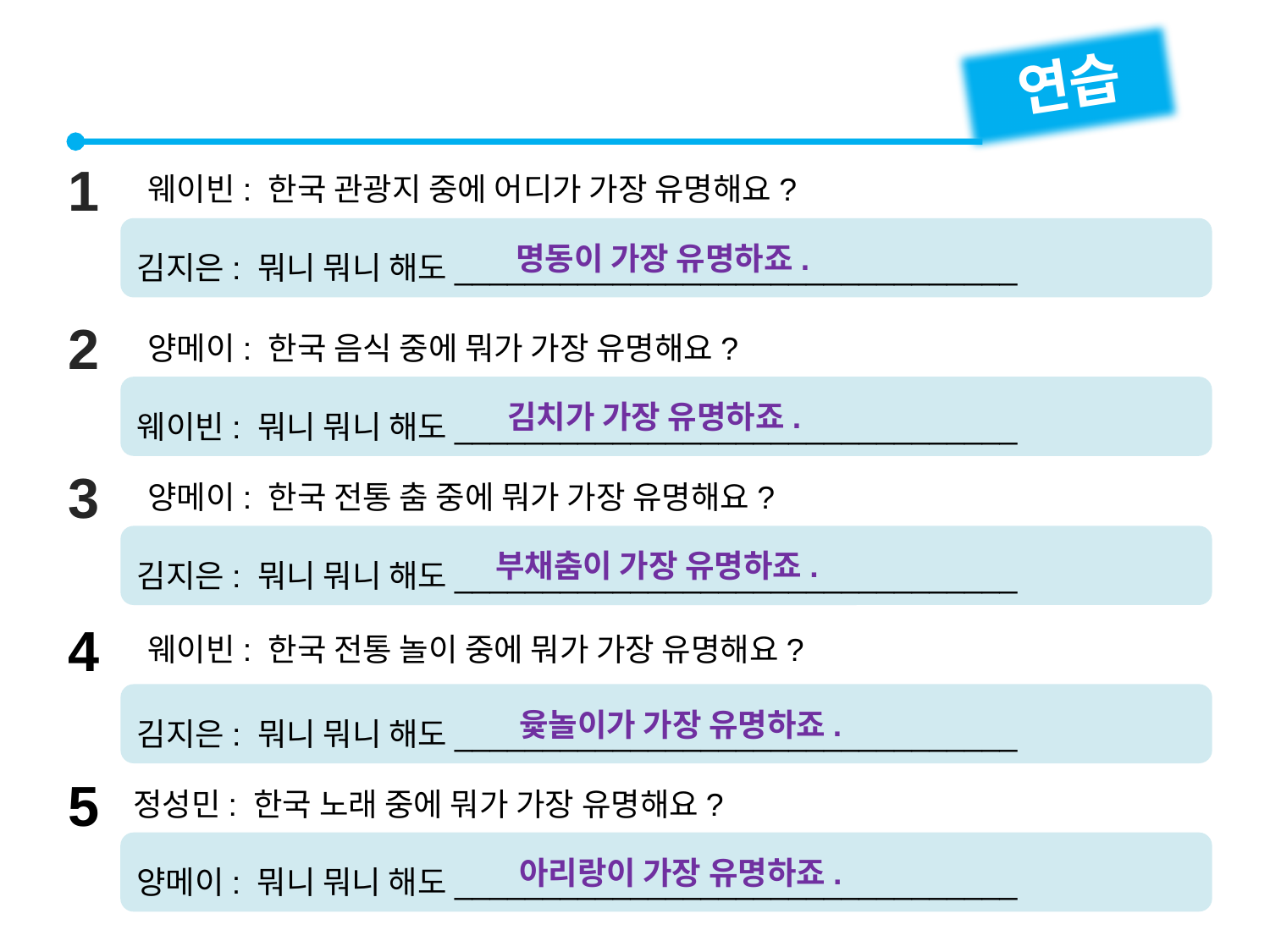

연습
1
웨이빈: 한국 관광지 중에 어디가 가장 유명해요?
김지은: 뭐니 뭐니 해도________________________________
명동이 가장 유명하죠.
2
양메이: 한국 음식 중에 뭐가 가장 유명해요?
웨이빈: 뭐니 뭐니 해도________________________________
김치가 가장 유명하죠.
3
양메이: 한국 전통 춤 중에 뭐가 가장 유명해요?
김지은: 뭐니 뭐니 해도________________________________
부채춤이 가장 유명하죠.
4
웨이빈: 한국 전통 놀이 중에 뭐가 가장 유명해요?
김지은: 뭐니 뭐니 해도________________________________
윷놀이가 가장 유명하죠.
5
정성민: 한국 노래 중에 뭐가 가장 유명해요?
양메이: 뭐니 뭐니 해도________________________________
아리랑이 가장 유명하죠.